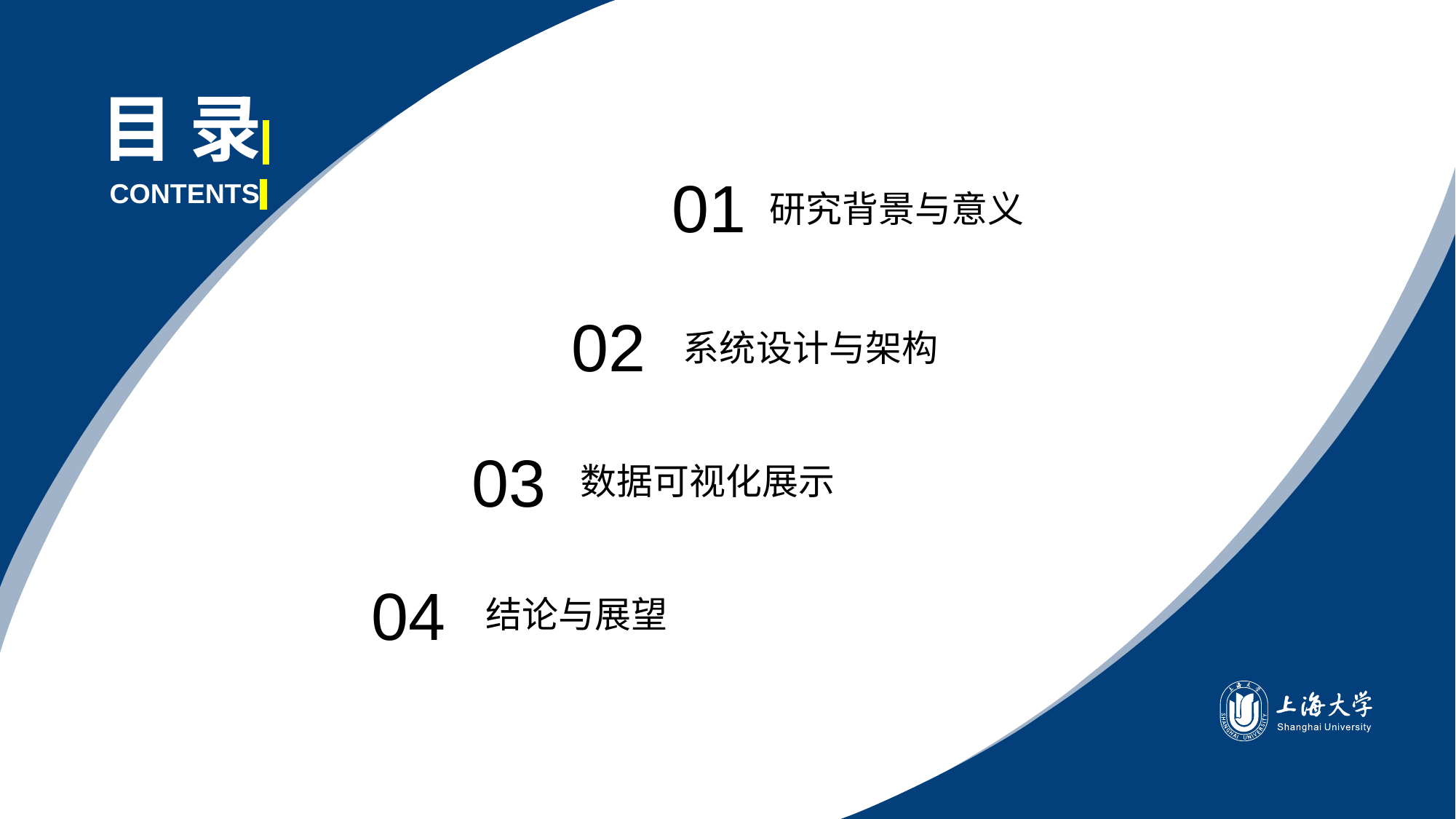

目 录
01
CONTENTS
研究背景与意义

02
系统设计与架构
03
数据可视化展示
04
结论与展望